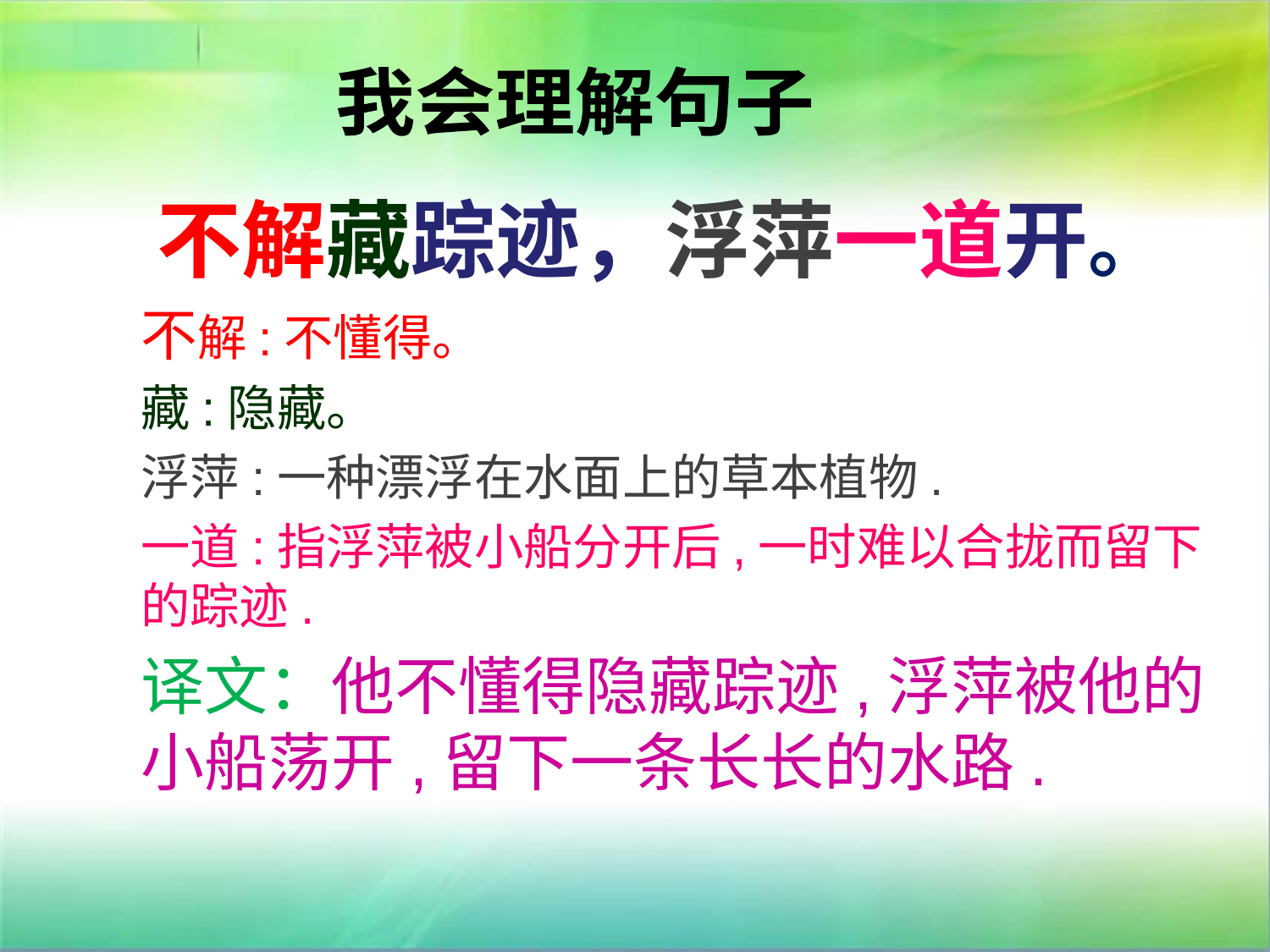

我会理解句子
 不解藏踪迹，浮萍一道开。
不解:不懂得。
藏:隐藏。
浮萍:一种漂浮在水面上的草本植物.
一道:指浮萍被小船分开后,一时难以合拢而留下的踪迹.
译文：他不懂得隐藏踪迹,浮萍被他的小船荡开,留下一条长长的水路.